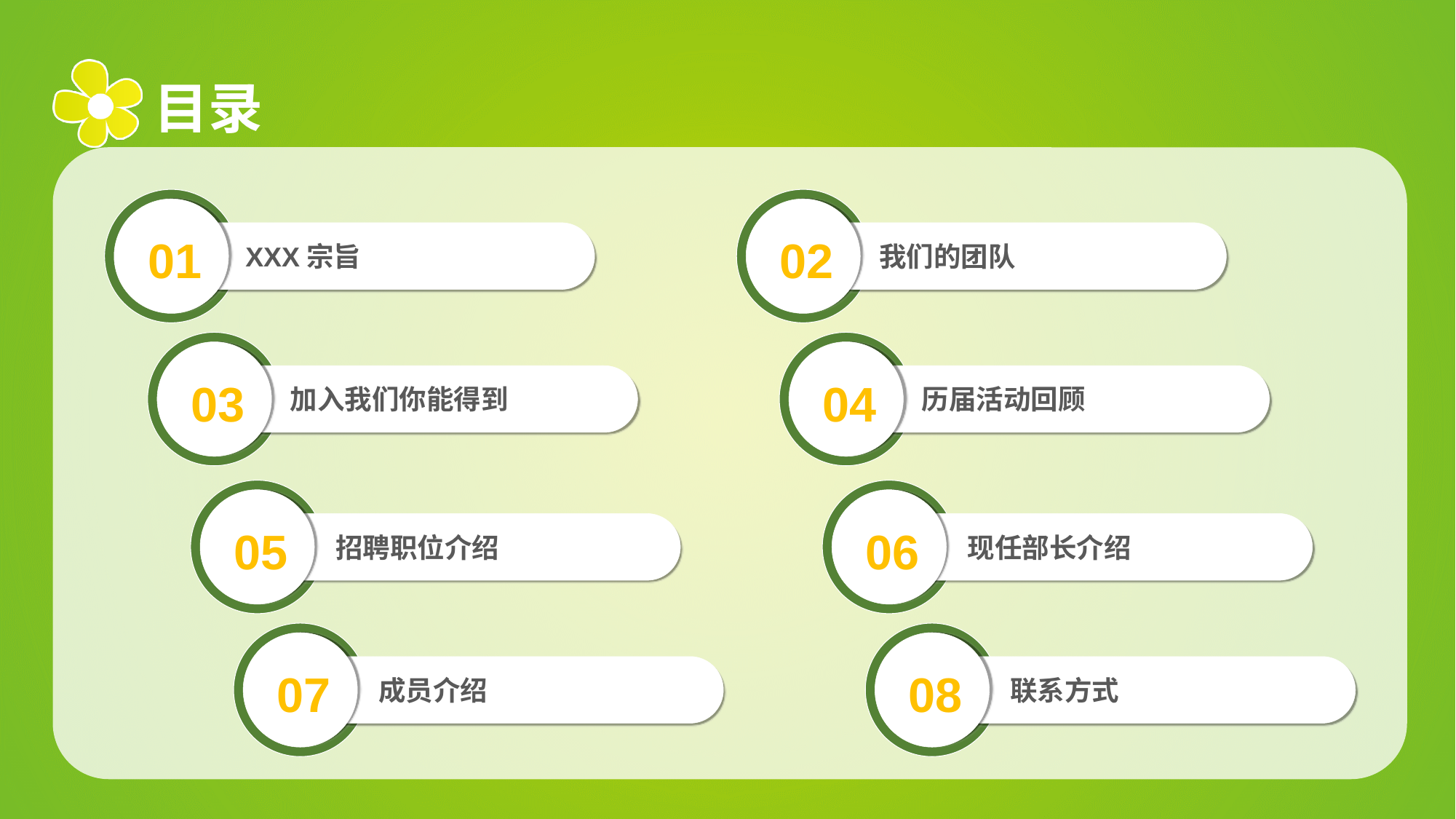

目录

01
02
XXX宗旨
我们的团队

03
04
加入我们你能得到
历届活动回顾

05
06
招聘职位介绍
现任部长介绍

07
08
成员介绍
联系方式